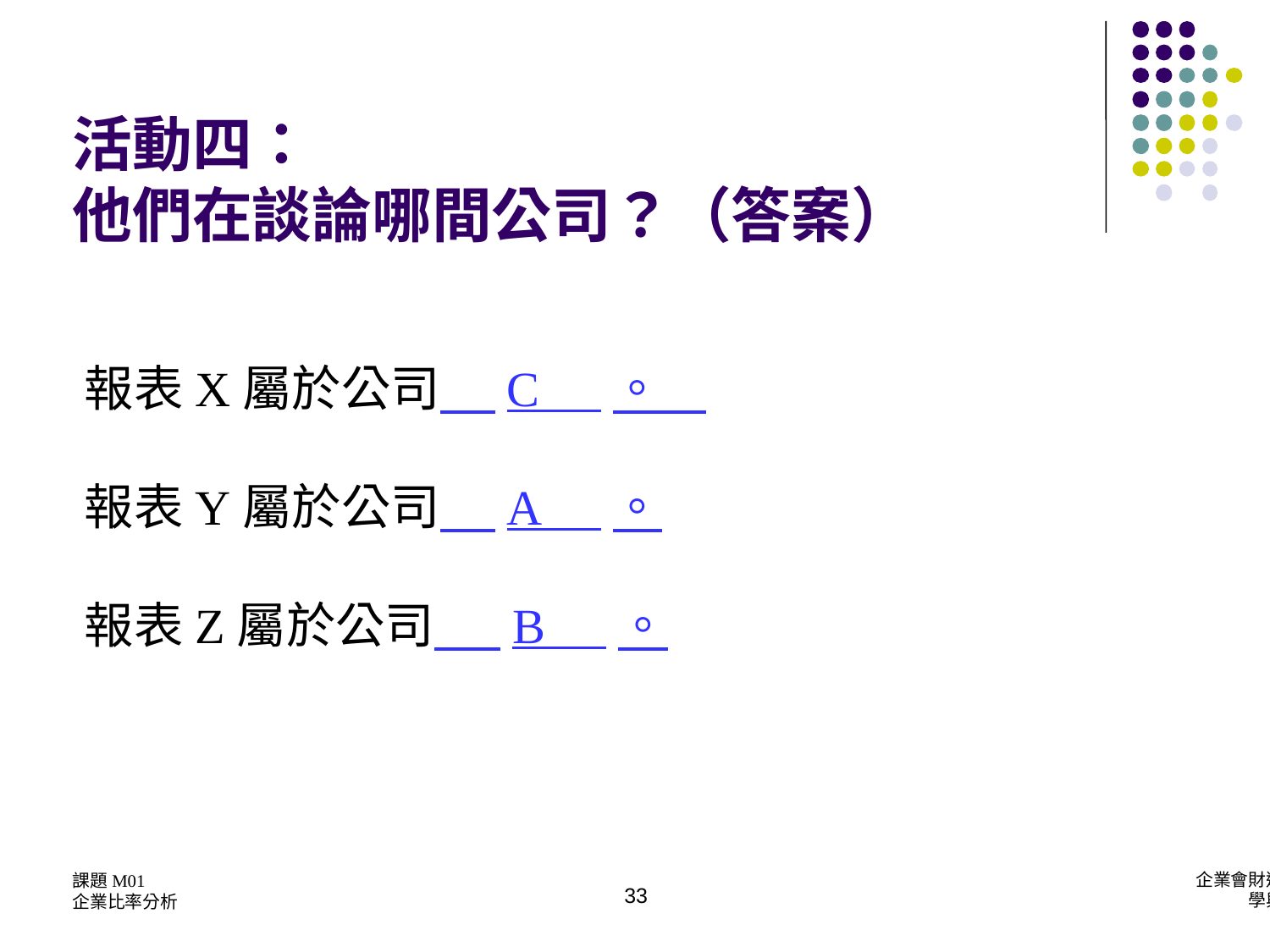

活動四：
他們在談論哪間公司？（答案）
報表X屬於公司     C     。

報表Y屬於公司     A     。

報表Z屬於公司      B     。

33
課題M01
企業比率分析